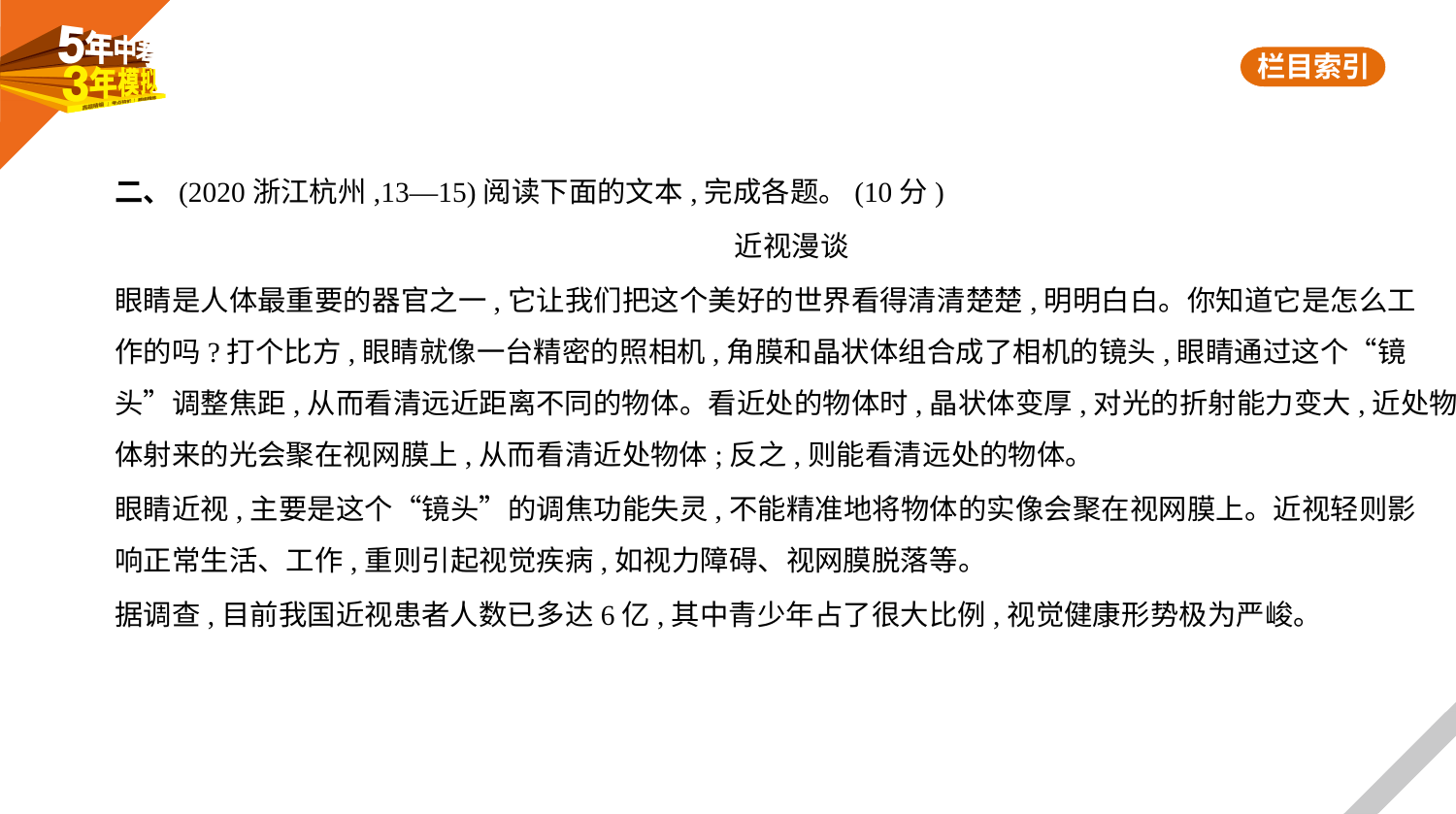

二、(2020浙江杭州,13—15)阅读下面的文本,完成各题。(10分)
近视漫谈
眼睛是人体最重要的器官之一,它让我们把这个美好的世界看得清清楚楚,明明白白。你知道它是怎么工
作的吗?打个比方,眼睛就像一台精密的照相机,角膜和晶状体组合成了相机的镜头,眼睛通过这个“镜
头”调整焦距,从而看清远近距离不同的物体。看近处的物体时,晶状体变厚,对光的折射能力变大,近处物
体射来的光会聚在视网膜上,从而看清近处物体;反之,则能看清远处的物体。
眼睛近视,主要是这个“镜头”的调焦功能失灵,不能精准地将物体的实像会聚在视网膜上。近视轻则影
响正常生活、工作,重则引起视觉疾病,如视力障碍、视网膜脱落等。
据调查,目前我国近视患者人数已多达6亿,其中青少年占了很大比例,视觉健康形势极为严峻。